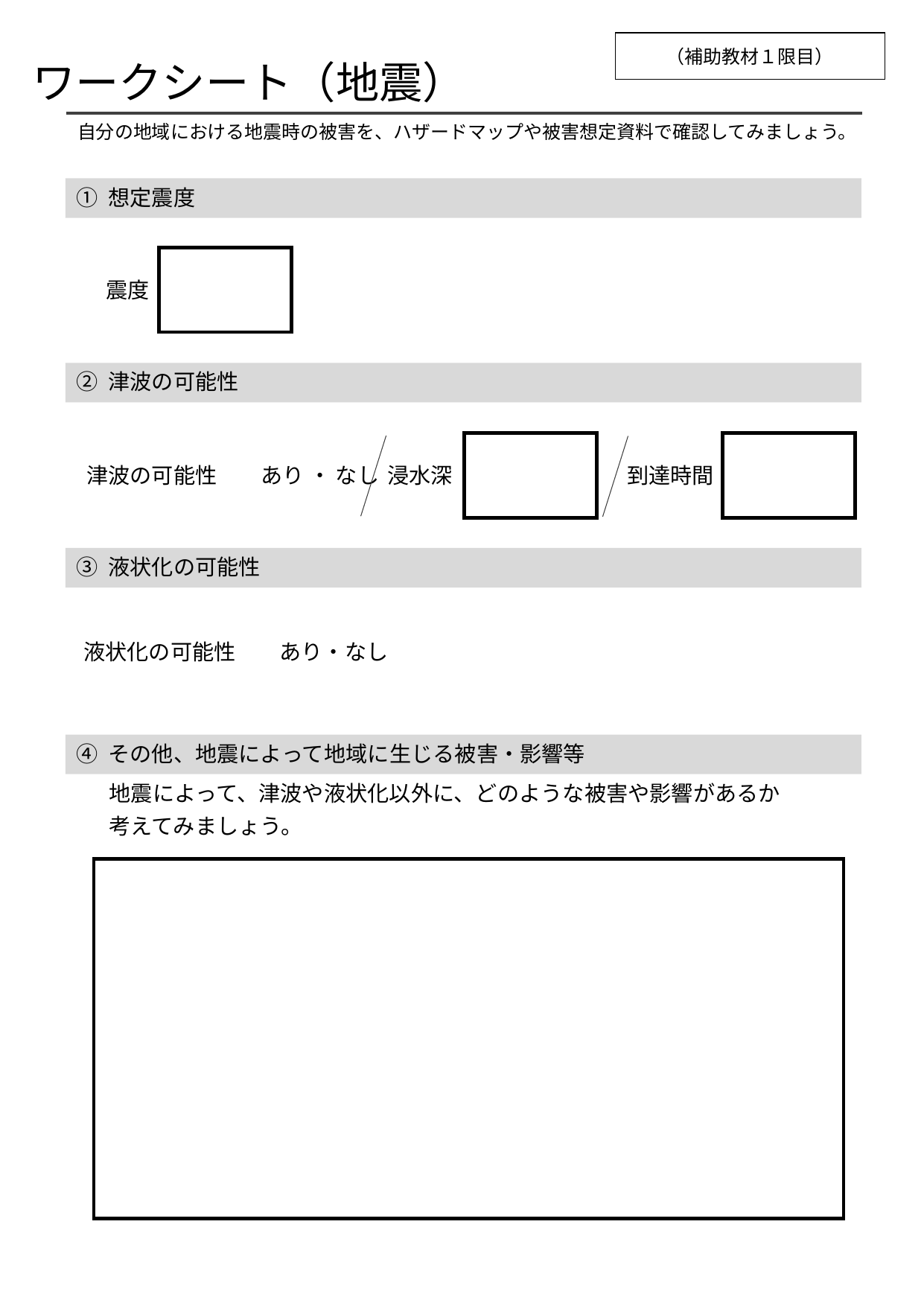

（補助教材１限目）
ワークシート（地震）
自分の地域における地震時の被害を、ハザードマップや被害想定資料で確認してみましょう。
① 想定震度

震度
② 津波の可能性

津波の可能性　　あり ・ なし
浸水深
到達時間
③ 液状化の可能性
液状化の可能性　　あり・なし
④ その他、地震によって地域に生じる被害・影響等
地震によって、津波や液状化以外に、どのような被害や影響があるか
考えてみましょう。